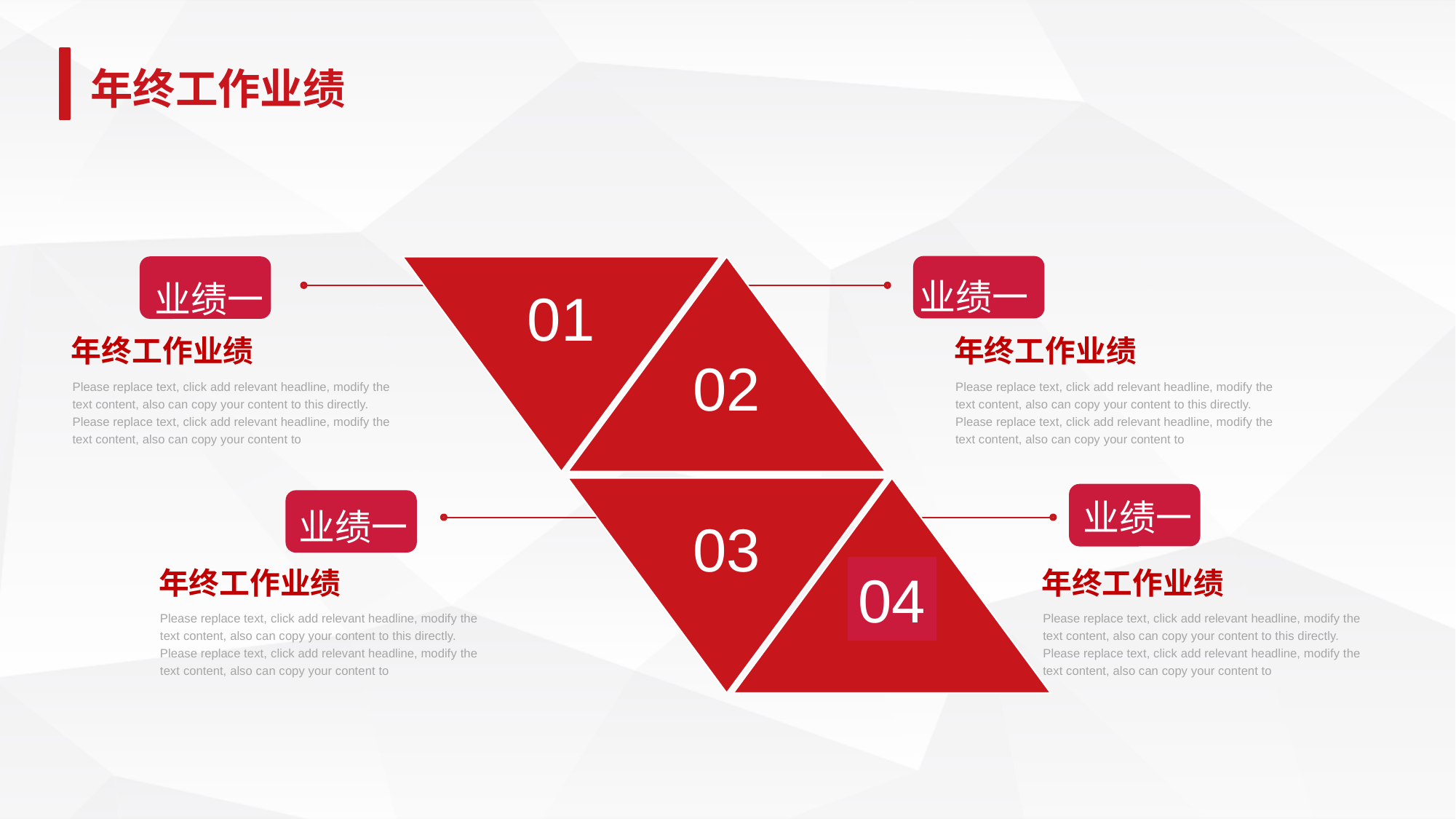

年终工作业绩
业绩一

业绩一

01

02

年终工作业绩
年终工作业绩
Please replace text, click add relevant headline, modify the text content, also can copy your content to this directly. Please replace text, click add relevant headline, modify the text content, also can copy your content to
Please replace text, click add relevant headline, modify the text content, also can copy your content to this directly. Please replace text, click add relevant headline, modify the text content, also can copy your content to
业绩一

03

04
业绩一

年终工作业绩
年终工作业绩
Please replace text, click add relevant headline, modify the text content, also can copy your content to this directly. Please replace text, click add relevant headline, modify the text content, also can copy your content to
Please replace text, click add relevant headline, modify the text content, also can copy your content to this directly. Please replace text, click add relevant headline, modify the text content, also can copy your content to